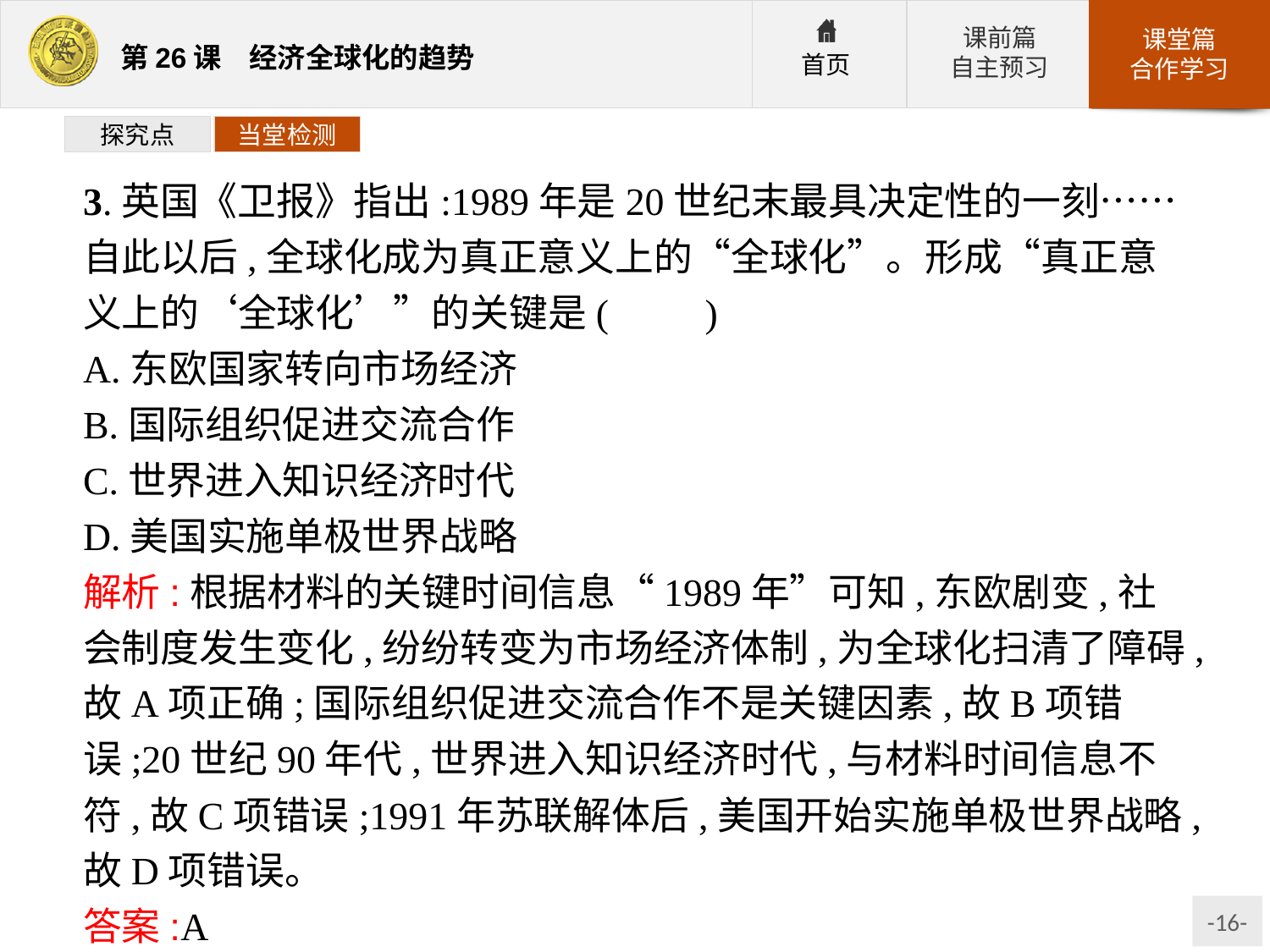

探究点
当堂检测
3.英国《卫报》指出:1989年是20世纪末最具决定性的一刻……自此以后,全球化成为真正意义上的“全球化”。形成“真正意义上的‘全球化’”的关键是(　　)
A.东欧国家转向市场经济
B.国际组织促进交流合作
C.世界进入知识经济时代
D.美国实施单极世界战略
解析:根据材料的关键时间信息“1989年”可知,东欧剧变,社会制度发生变化,纷纷转变为市场经济体制,为全球化扫清了障碍,故A项正确;国际组织促进交流合作不是关键因素,故B项错误;20世纪90年代,世界进入知识经济时代,与材料时间信息不符,故C项错误;1991年苏联解体后,美国开始实施单极世界战略,故D项错误。
答案:A